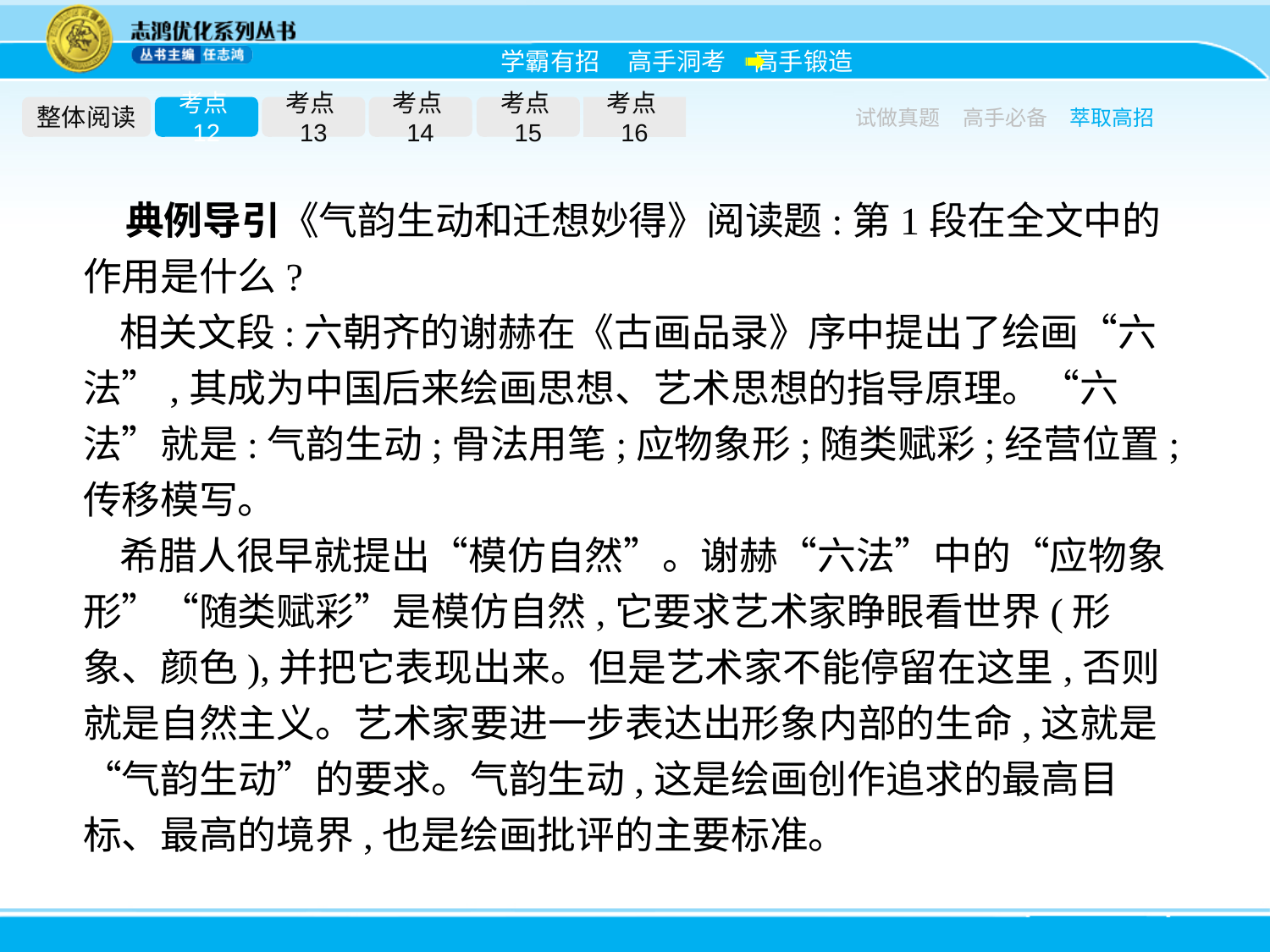

整体阅读
考点12
考点13
考点14
考点15
考点16
试做真题
高手必备
萃取高招
典例导引《气韵生动和迁想妙得》阅读题:第1段在全文中的作用是什么?
相关文段:六朝齐的谢赫在《古画品录》序中提出了绘画“六法”,其成为中国后来绘画思想、艺术思想的指导原理。“六法”就是:气韵生动;骨法用笔;应物象形;随类赋彩;经营位置;传移模写。
希腊人很早就提出“模仿自然”。谢赫“六法”中的“应物象形”“随类赋彩”是模仿自然,它要求艺术家睁眼看世界(形象、颜色),并把它表现出来。但是艺术家不能停留在这里,否则就是自然主义。艺术家要进一步表达出形象内部的生命,这就是“气韵生动”的要求。气韵生动,这是绘画创作追求的最高目标、最高的境界,也是绘画批评的主要标准。